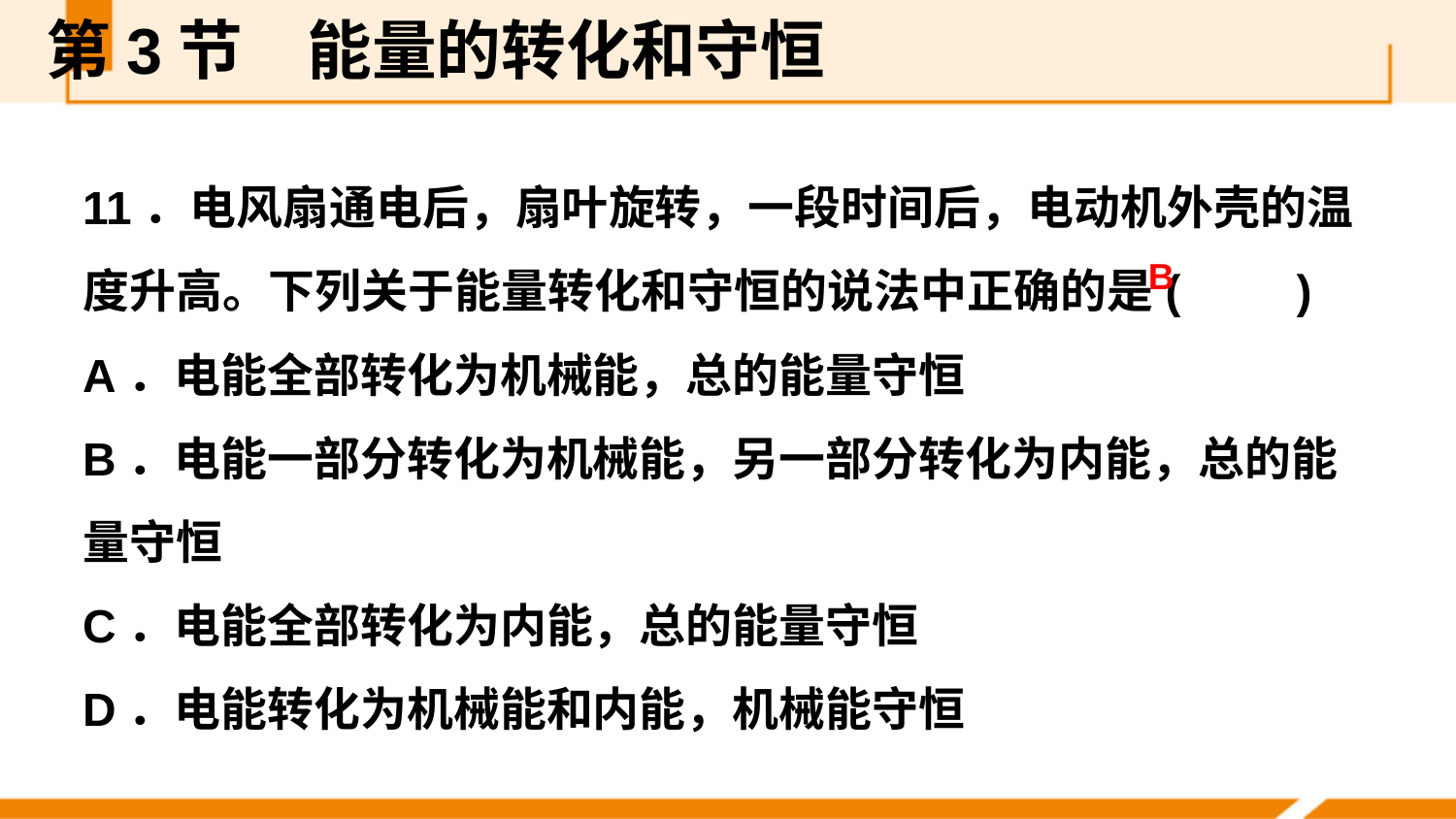

第3节　能量的转化和守恒
11．电风扇通电后，扇叶旋转，一段时间后，电动机外壳的温度升高。下列关于能量转化和守恒的说法中正确的是(　　)
A．电能全部转化为机械能，总的能量守恒
B．电能一部分转化为机械能，另一部分转化为内能，总的能量守恒
C．电能全部转化为内能，总的能量守恒
D．电能转化为机械能和内能，机械能守恒
B